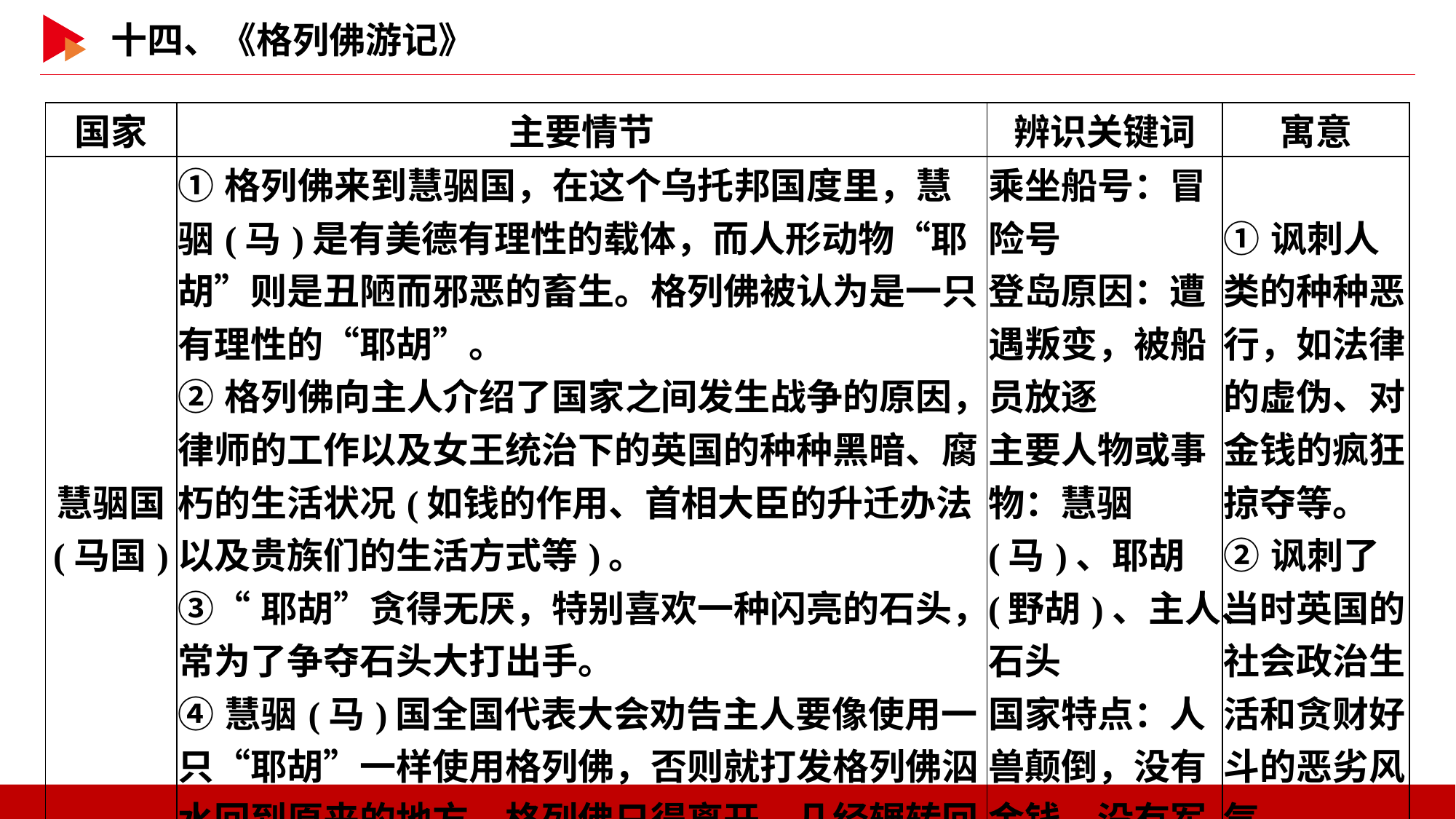

| 国家 | 主要情节 | 辨识关键词 | 寓意 |
| --- | --- | --- | --- |
| 慧骃国 (马国) | ①格列佛来到慧骃国，在这个乌托邦国度里，慧骃(马)是有美德有理性的载体，而人形动物“耶胡”则是丑陋而邪恶的畜生。格列佛被认为是一只有理性的“耶胡”。 ②格列佛向主人介绍了国家之间发生战争的原因，律师的工作以及女王统治下的英国的种种黑暗、腐朽的生活状况(如钱的作用、首相大臣的升迁办法以及贵族们的生活方式等)。 ③“耶胡”贪得无厌，特别喜欢一种闪亮的石头，常为了争夺石头大打出手。 ④慧骃(马)国全国代表大会劝告主人要像使用一只“耶胡”一样使用格列佛，否则就打发格列佛泅水回到原来的地方，格列佛只得离开，几经辗转回到英国，终身与马为友。 | 乘坐船号：冒险号 登岛原因：遭遇叛变，被船员放逐 主要人物或事物：慧骃(马)、耶胡(野胡)、主人、石头 国家特点：人兽颠倒，没有金钱，没有军队和警察 | ①讽刺人类的种种恶行，如法律的虚伪、对金钱的疯狂掠夺等。 ②讽刺了当时英国的社会政治生活和贪财好斗的恶劣风气。 |